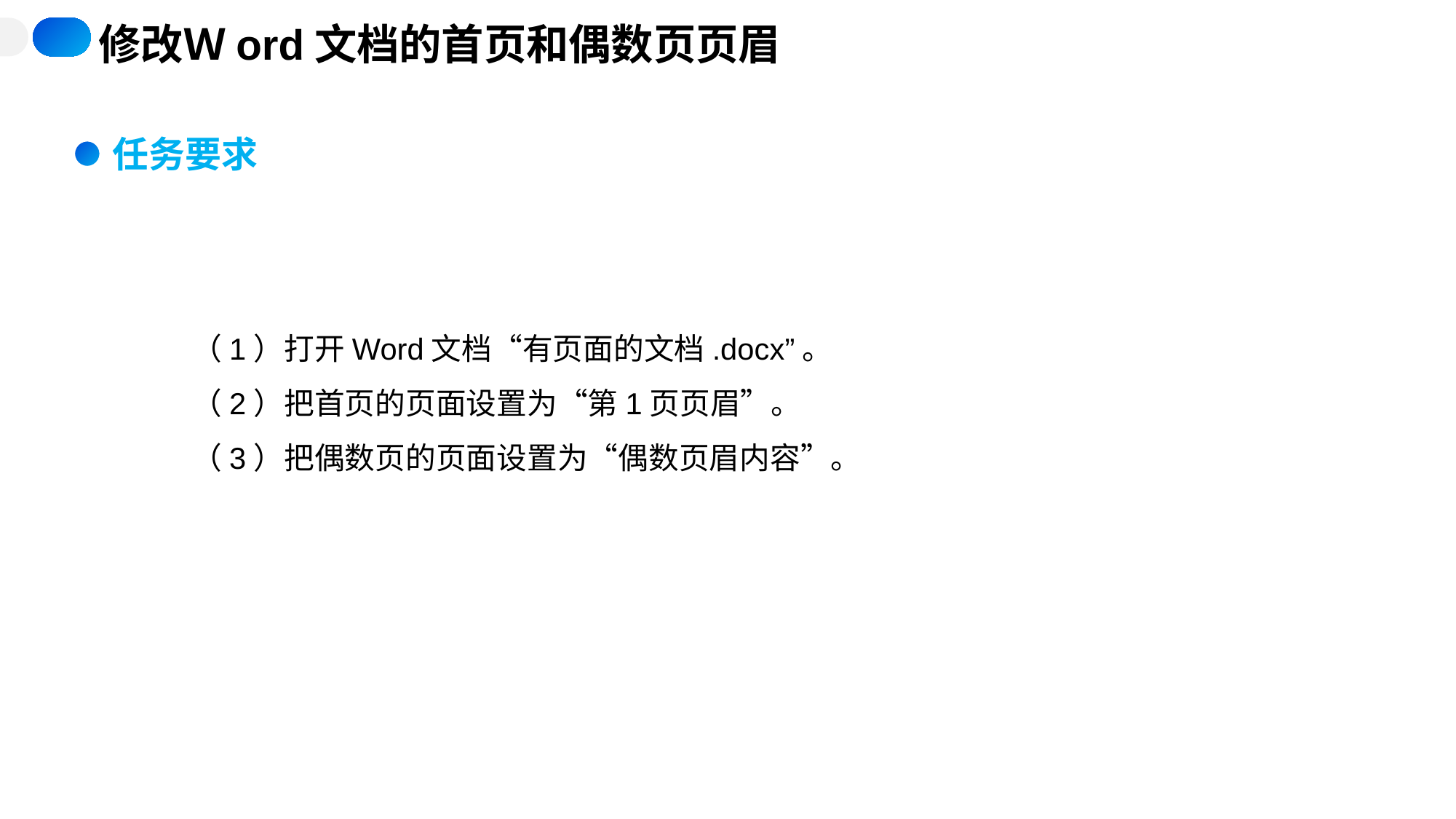

修改Ｗord文档的首页和偶数页页眉
任务要求

（1）打开Word文档“有页面的文档.docx”。
（2）把首页的页面设置为“第1页页眉”。
（3）把偶数页的页面设置为“偶数页眉内容”。